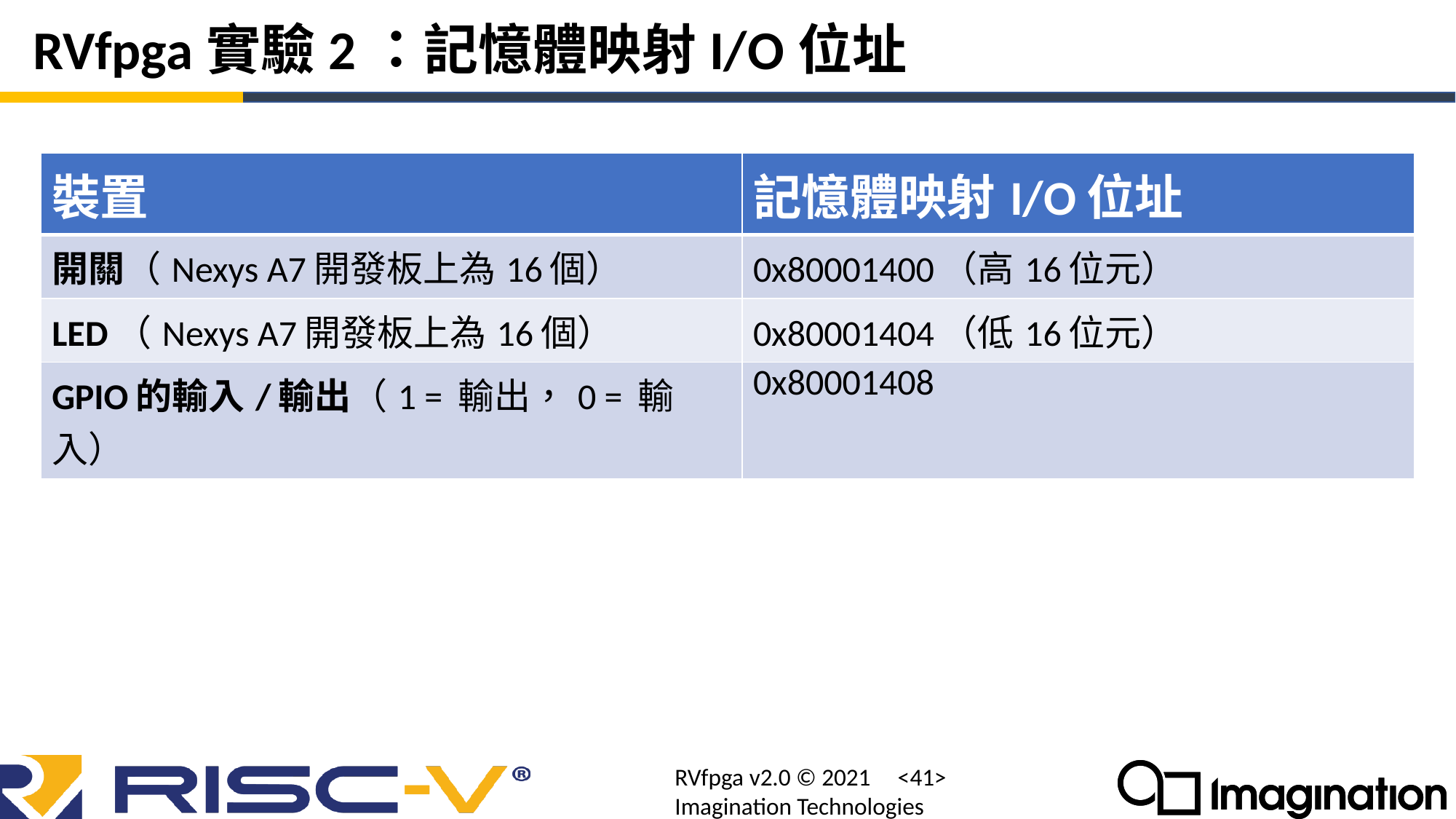

# RVfpga實驗2：記憶體映射I/O位址
| 裝置 | 記憶體映射I/O位址 |
| --- | --- |
| 開關（Nexys A7開發板上為16個） | 0x80001400（高16位元） |
| LED（Nexys A7開發板上為16個） | 0x80001404（低16位元） |
| GPIO的輸入/輸出（1 = 輸出，0 = 輸入） | 0x80001408 |